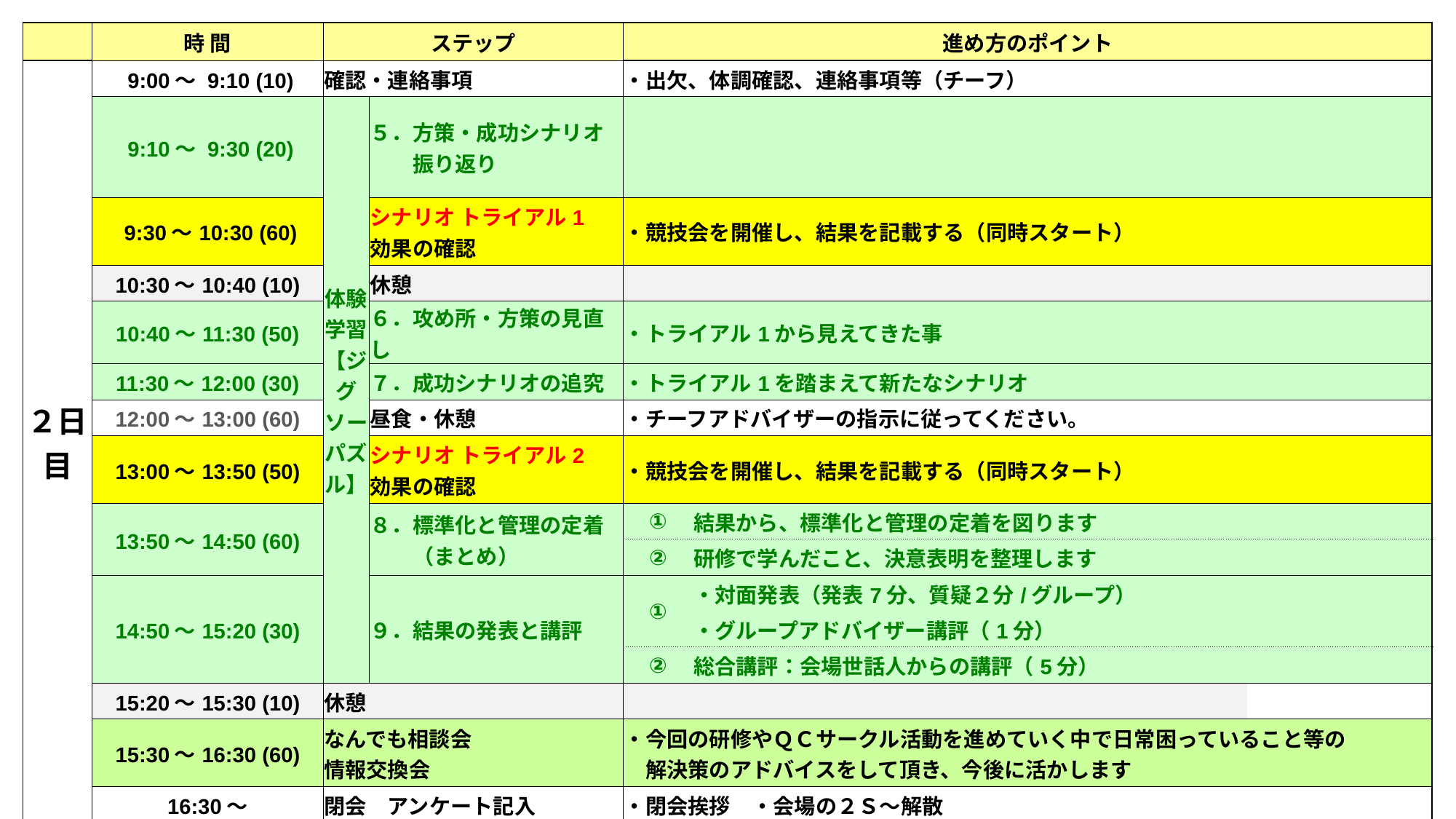

|  | 時 間 | ステップ |  |  |  |  | 進め方のポイント |  |  |  |  |
| --- | --- | --- | --- | --- | --- | --- | --- | --- | --- | --- | --- |
| ２日目 | 9:00～ 9:10 (10) | 確認・連絡事項 |  |  |  |  | ・出欠、体調確認、連絡事項等（チーフ） |  |  |  |  |
|  | 9:10～ 9:30 (20) | 体験学習【ジグソーパズル】 | ５．方策・成功シナリオ 　　振り返り |  |  |  |  |  |  |  |  |
|  | 9:30～10:30 (60) |  | シナリオ トライアル1 効果の確認 |  |  |  | ・競技会を開催し、結果を記載する（同時スタート） |  |  |  |  |
|  | 10:30～10:40 (10) |  | 休憩 |  |  |  |  |  |  |  |  |
|  | 10:40～11:30 (50) |  | ６．攻め所・方策の見直し |  |  |  | ・トライアル1から見えてきた事 |  |  |  |  |
|  | 11:30～12:00 (30) |  | ７．成功シナリオの追究 |  |  |  | ・トライアル1を踏まえて新たなシナリオ |  |  |  |  |
|  | 12:00～13:00 (60) |  | 昼食・休憩 |  |  |  | ・チーフアドバイザーの指示に従ってください。 |  |  |  |  |
|  | 13:00～13:50 (50) |  | シナリオ トライアル2 効果の確認 |  |  |  | ・競技会を開催し、結果を記載する（同時スタート） |  |  |  |  |
|  | 13:50～14:50 (60) |  | ８．標準化と管理の定着 　　（まとめ） |  |  |  | ① | 結果から、標準化と管理の定着を図ります |  |  |  |
|  |  |  |  |  |  |  | ② | 研修で学んだこと、決意表明を整理します |  |  |  |
|  | 14:50～15:20 (30) |  | ９．結果の発表と講評 |  |  |  | ① | ・対面発表（発表7分、質疑２分/グループ） |  |  |  |
|  |  |  |  |  |  |  |  | ・グループアドバイザー講評（1分） |  |  |  |
|  |  |  |  |  |  |  | ② | 総合講評：会場世話人からの講評（5分） |  |  |  |
|  | 15:20～15:30 (10) | 休憩 |  |  |  |  |  |  |  |  |  |
|  | 15:30～16:30 (60) | なんでも相談会 情報交換会 |  |  |  |  | ・今回の研修やＱＣサークル活動を進めていく中で日常困っていること等の 　解決策のアドバイスをして頂き、今後に活かします |  |  |  |  |
|  | 16:30～ | 閉会　アンケート記入 |  |  |  |  | ・閉会挨拶　・会場の２Ｓ～解散 |  |  |  |  |